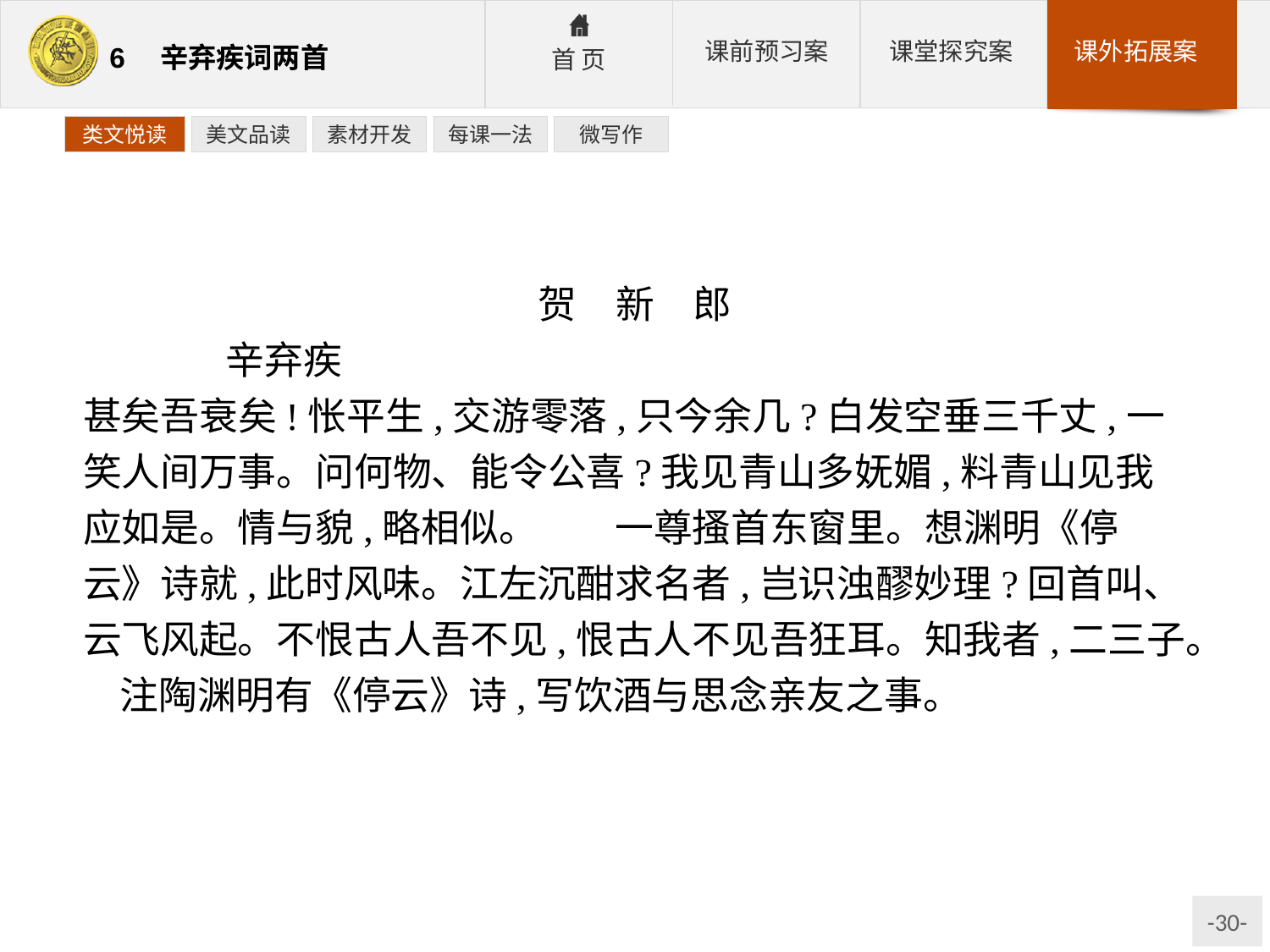

类文悦读
美文品读
素材开发
每课一法
微写作
贺　新　郎
	辛弃疾
甚矣吾衰矣!怅平生,交游零落,只今余几?白发空垂三千丈,一笑人间万事。问何物、能令公喜?我见青山多妩媚,料青山见我应如是。情与貌,略相似。　　一尊搔首东窗里。想渊明《停云》诗就,此时风味。江左沉酣求名者,岂识浊醪妙理?回首叫、云飞风起。不恨古人吾不见,恨古人不见吾狂耳。知我者,二三子。
注陶渊明有《停云》诗,写饮酒与思念亲友之事。